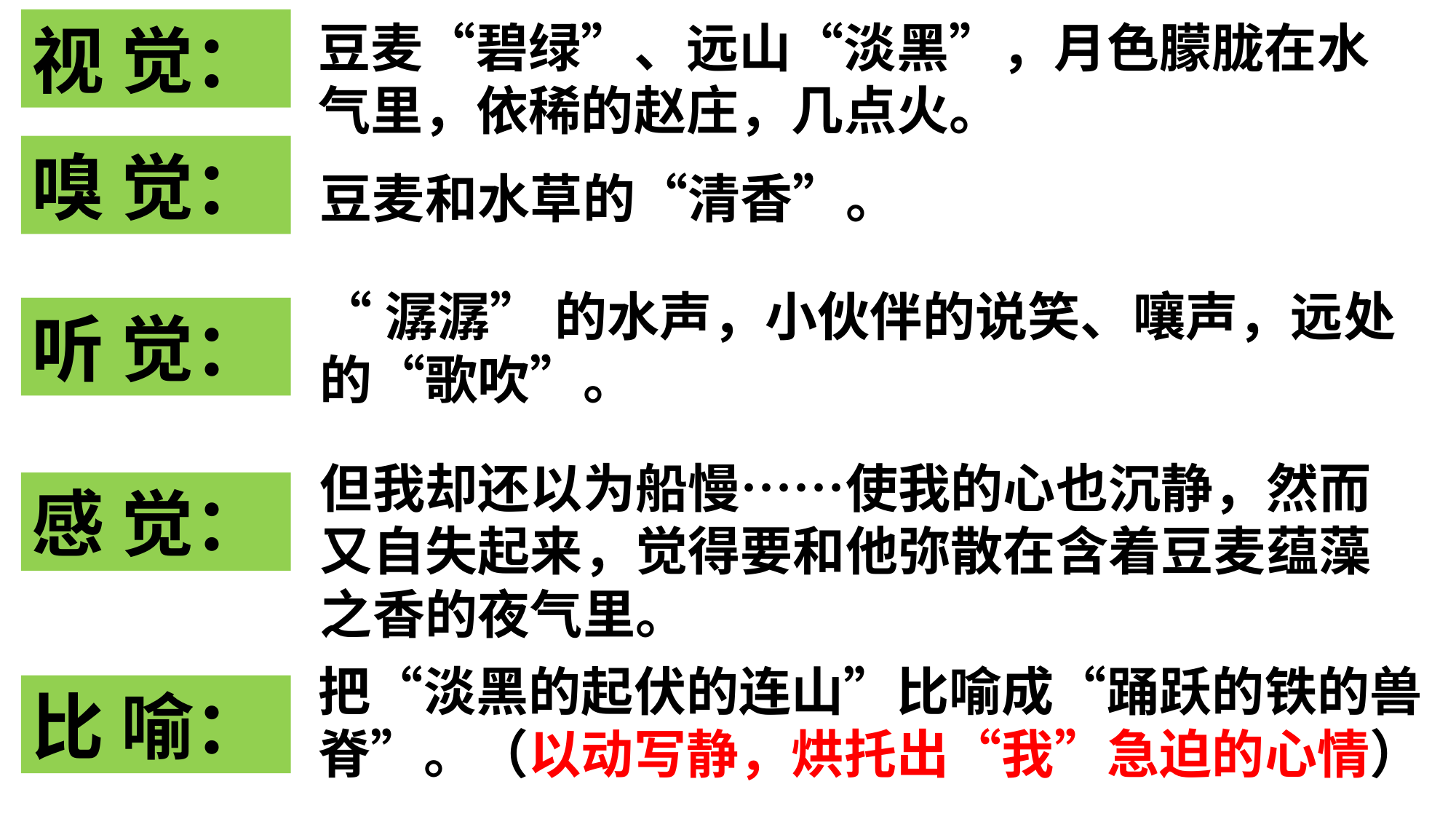

视 觉：
豆麦“碧绿”、远山“淡黑”，月色朦胧在水气里，依稀的赵庄，几点火。
嗅 觉：
豆麦和水草的“清香”。
“潺潺” 的水声，小伙伴的说笑、嚷声，远处的“歌吹”。
听 觉：
但我却还以为船慢……使我的心也沉静，然而又自失起来，觉得要和他弥散在含着豆麦蕴藻之香的夜气里。
感 觉：
把“淡黑的起伏的连山”比喻成“踊跃的铁的兽脊”。（以动写静，烘托出“我”急迫的心情）
比 喻：